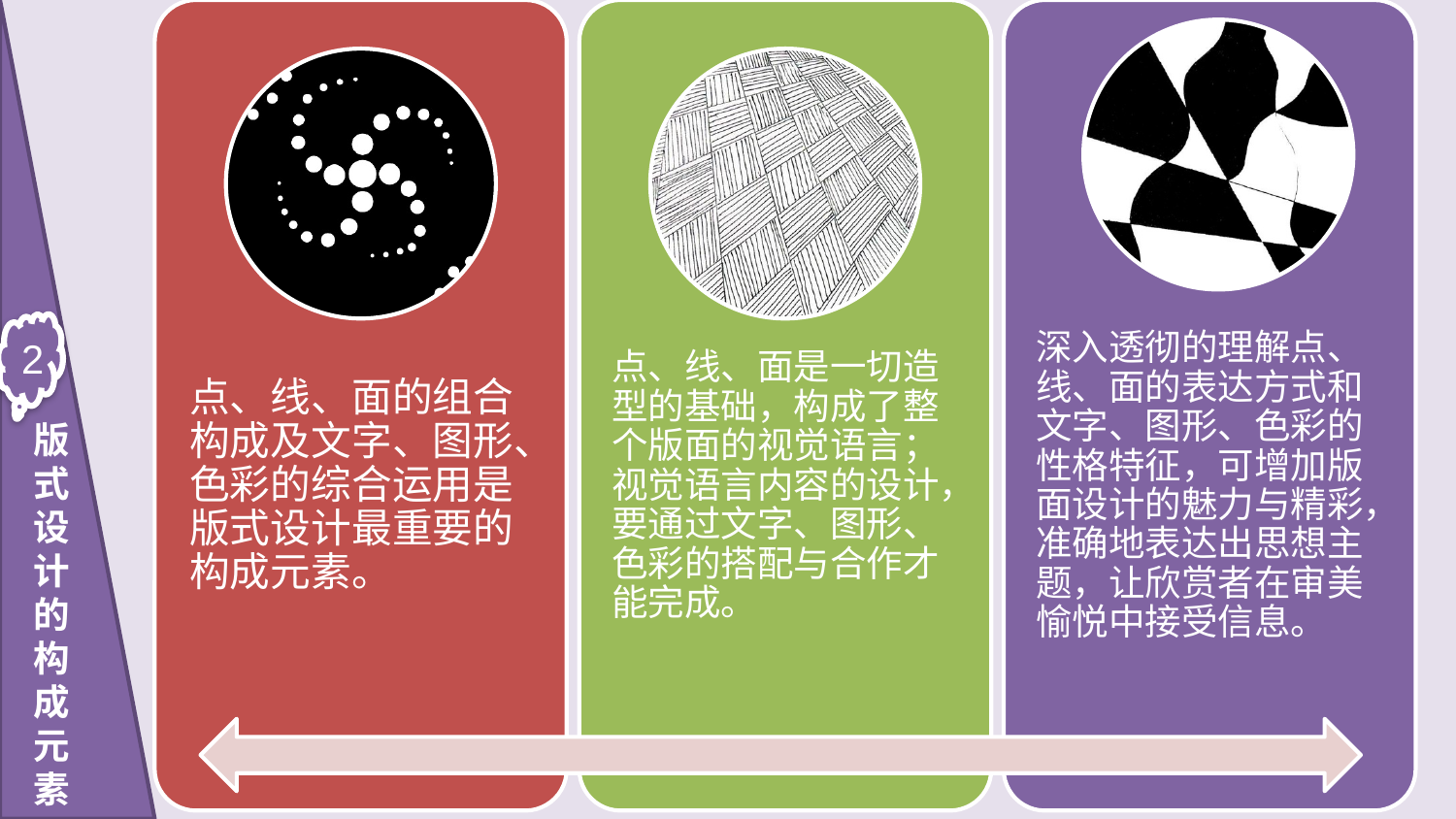

版式设计的构成元素
点、线、面的组合构成及文字、图形、色彩的综合运用是版式设计最重要的构成元素。
点、线、面是一切造型的基础，构成了整个版面的视觉语言；视觉语言内容的设计，要通过文字、图形、色彩的搭配与合作才能完成。
深入透彻的理解点、线、面的表达方式和文字、图形、色彩的性格特征，可增加版面设计的魅力与精彩，准确地表达出思想主题，让欣赏者在审美愉悦中接受信息。
2